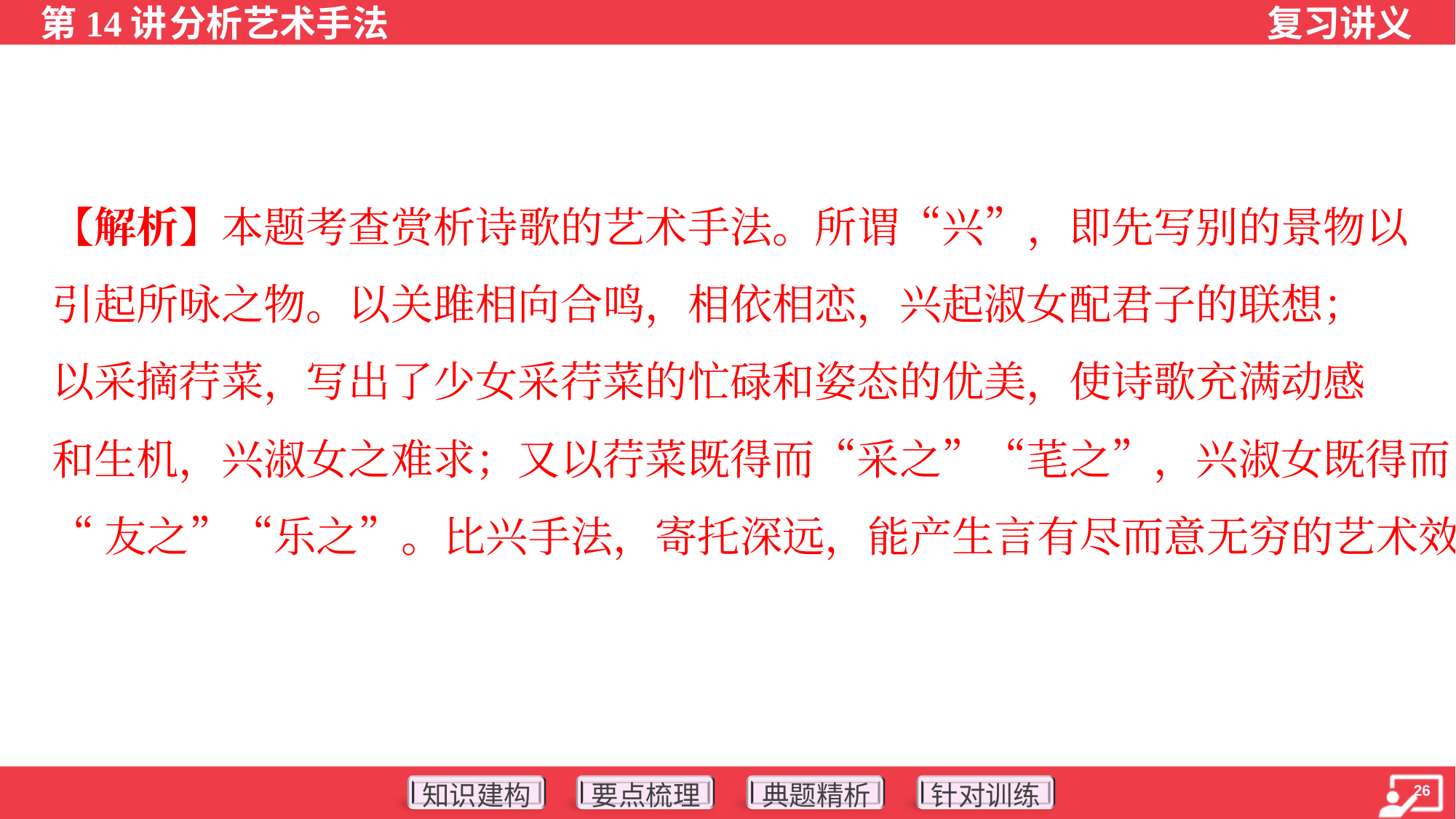

【解析】本题考查赏析诗歌的艺术手法。所谓“兴”，即先写别的景物以
引起所咏之物。以关雎相向合鸣，相依相恋，兴起淑女配君子的联想；
以采摘荇菜，写出了少女采荇菜的忙碌和姿态的优美，使诗歌充满动感
和生机，兴淑女之难求；又以荇菜既得而“采之”“芼之”，兴淑女既得而
“友之”“乐之”。比兴手法，寄托深远，能产生言有尽而意无穷的艺术效果。